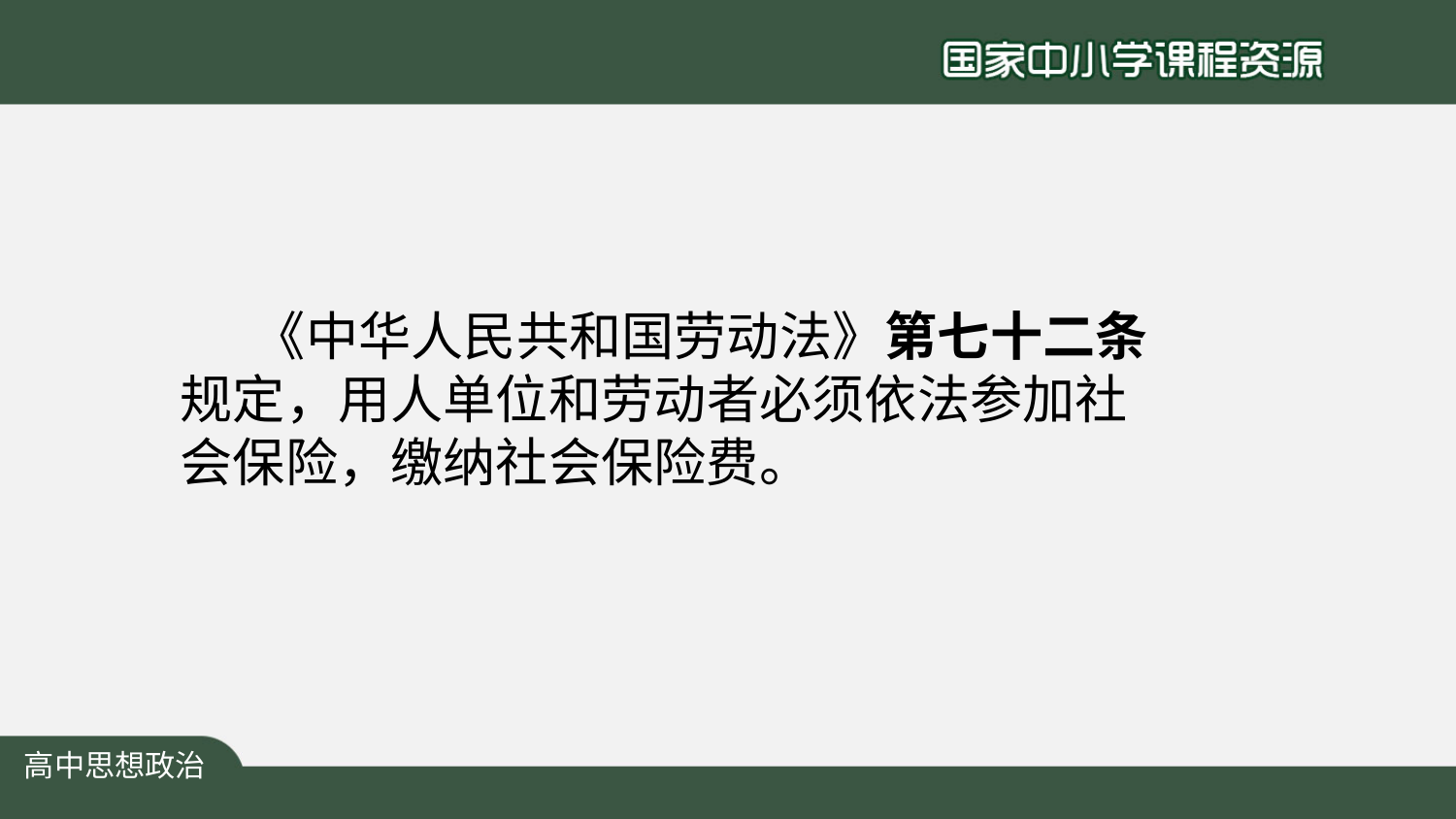

《中华人民共和国劳动法》第七十二条规定，用人单位和劳动者必须依法参加社会保险，缴纳社会保险费。